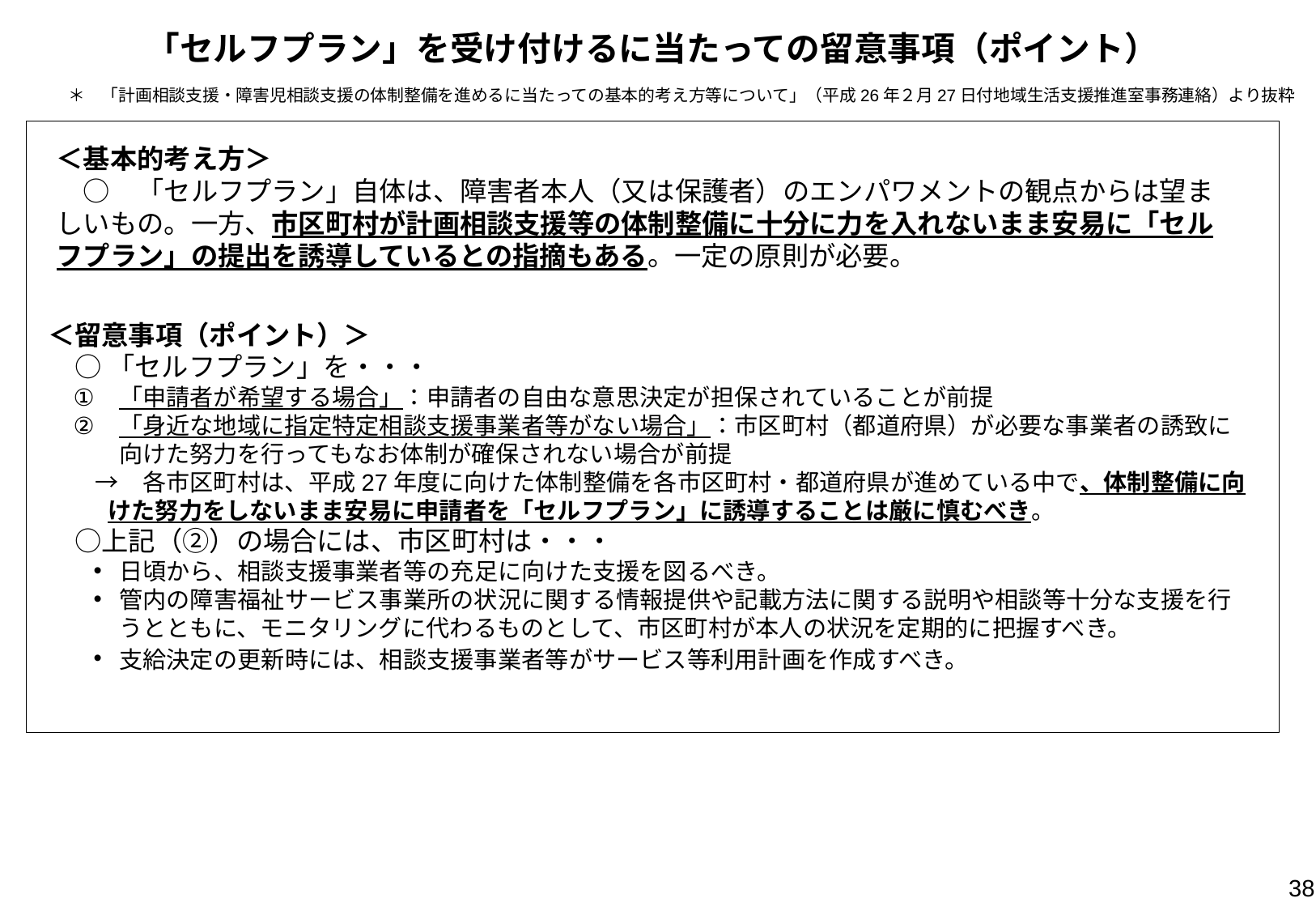

「セルフプラン」を受け付けるに当たっての留意事項（ポイント）
　　　＊　「計画相談支援・障害児相談支援の体制整備を進めるに当たっての基本的考え方等について」（平成26年２月27日付地域生活支援推進室事務連絡）より抜粋

＜基本的考え方＞
　○　「セルフプラン」自体は、障害者本人（又は保護者）のエンパワメントの観点からは望ましいもの。一方、市区町村が計画相談支援等の体制整備に十分に力を入れないまま安易に「セルフプラン」の提出を誘導しているとの指摘もある。一定の原則が必要。
＜留意事項（ポイント）＞
　○ 「セルフプラン」を・・・
「申請者が希望する場合」：申請者の自由な意思決定が担保されていることが前提
「身近な地域に指定特定相談支援事業者等がない場合」：市区町村（都道府県）が必要な事業者の誘致に向けた努力を行ってもなお体制が確保されない場合が前提
　　→　各市区町村は、平成27年度に向けた体制整備を各市区町村・都道府県が進めている中で、体制整備に向けた努力をしないまま安易に申請者を「セルフプラン」に誘導することは厳に慎むべき。
　○上記（②）の場合には、市区町村は・・・
日頃から、相談支援事業者等の充足に向けた支援を図るべき。
管内の障害福祉サービス事業所の状況に関する情報提供や記載方法に関する説明や相談等十分な支援を行うとともに、モニタリングに代わるものとして、市区町村が本人の状況を定期的に把握すべき。
支給決定の更新時には、相談支援事業者等がサービス等利用計画を作成すべき。
38